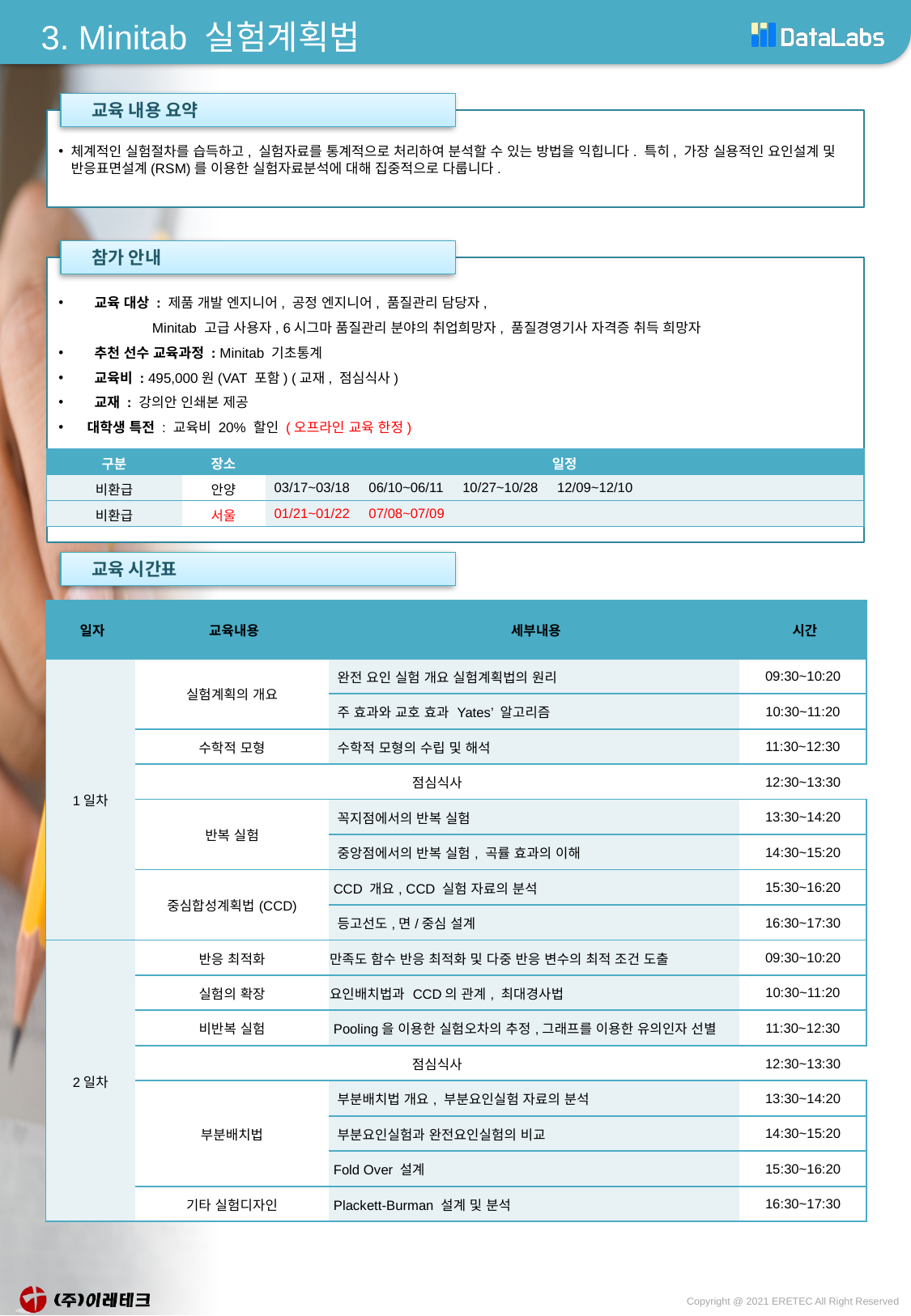

# 3. Minitab 실험계획법
   교육 내용 요약

체계적인 실험절차를 습득하고, 실험자료를 통계적으로 처리하여 분석할 수 있는 방법을 익힙니다. 특히, 가장 실용적인 요인설계 및 반응표면설계(RSM)를 이용한 실험자료분석에 대해 집중적으로 다룹니다.
   참가 안내

 교육 대상 : 제품 개발 엔지니어, 공정 엔지니어, 품질관리 담당자,
                 Minitab 고급 사용자, 6시그마 품질관리 분야의 취업희망자, 품질경영기사 자격증 취득 희망자
 추천 선수 교육과정 : Minitab 기초통계
 교육비 : 495,000원(VAT 포함) (교재, 점심식사)
 교재 : 강의안 인쇄본 제공
대학생 특전 : 교육비 20% 할인 (오프라인 교육 한정)
| 구분 | 장소 | 일정 |
| --- | --- | --- |
| 비환급 | 안양 | 03/17~03/18 06/10~06/11 10/27~10/28 12/09~12/10 |
| 비환급 | 서울 | 01/21~01/22 07/08~07/09 |
   교육 시간표
| 일자 | 교육내용 | 세부내용 | 시간 |
| --- | --- | --- | --- |
| 1일차 | 실험계획의 개요 | 완전 요인 실험 개요 실험계획법의 원리 | 09:30~10:20 |
|  |  | 주 효과와 교호 효과 Yates’ 알고리즘 | 10:30~11:20 |
|  | 수학적 모형 | 수학적 모형의 수립 및 해석 | 11:30~12:30 |
|  | 점심식사 |  | 12:30~13:30 |
|  | 반복 실험 | 꼭지점에서의 반복 실험 | 13:30~14:20 |
|  |  | 중앙점에서의 반복 실험, 곡률 효과의 이해 | 14:30~15:20 |
|  | 중심합성계획법(CCD) | CCD 개요, CCD 실험 자료의 분석 | 15:30~16:20 |
|  |  | 등고선도,면/중심 설계 | 16:30~17:30 |
| 2일차 | 반응 최적화 | 만족도 함수 반응 최적화 및 다중 반응 변수의 최적 조건 도출 | 09:30~10:20 |
|  | 실험의 확장 | 요인배치법과 CCD의 관계, 최대경사법 | 10:30~11:20 |
|  | 비반복 실험 | Pooling을 이용한 실험오차의 추정,그래프를 이용한 유의인자 선별 | 11:30~12:30 |
|  | 점심식사 |  | 12:30~13:30 |
|  | 부분배치법 | 부분배치법 개요, 부분요인실험 자료의 분석 | 13:30~14:20 |
|  |  | 부분요인실험과 완전요인실험의 비교 | 14:30~15:20 |
|  |  | Fold Over 설계 | 15:30~16:20 |
|  | 기타 실험디자인 | Plackett-Burman 설계 및 분석 | 16:30~17:30 |